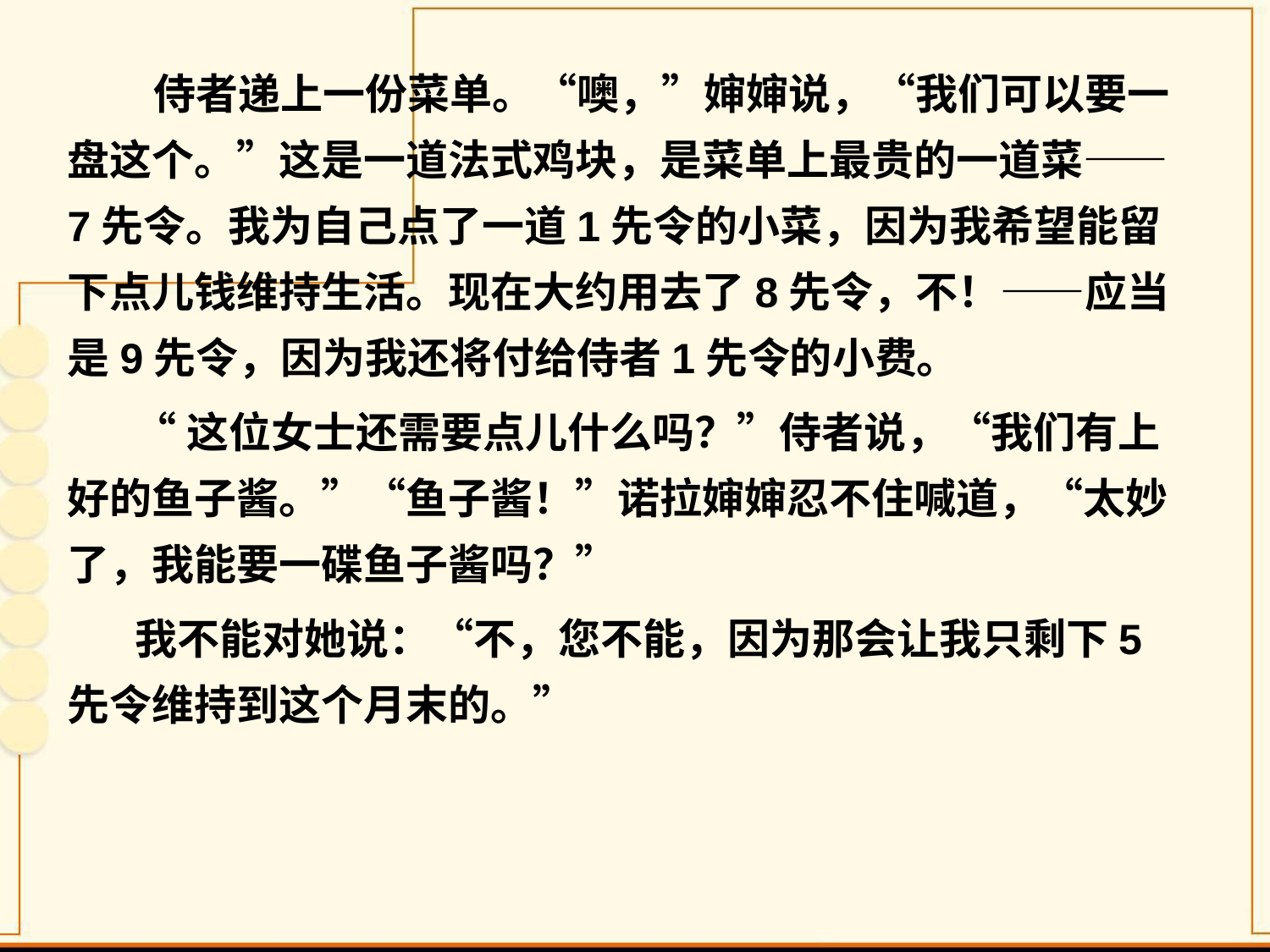

侍者递上一份菜单。“噢，”婶婶说，“我们可以要一盘这个。”这是一道法式鸡块，是菜单上最贵的一道菜——7先令。我为自己点了一道1先令的小菜，因为我希望能留下点儿钱维持生活。现在大约用去了8先令，不！——应当是9先令，因为我还将付给侍者1先令的小费。
       “这位女士还需要点儿什么吗？”侍者说，“我们有上好的鱼子酱。”“鱼子酱！”诺拉婶婶忍不住喊道，“太妙了，我能要一碟鱼子酱吗？”
      我不能对她说：“不，您不能，因为那会让我只剩下5先令维持到这个月末的。”